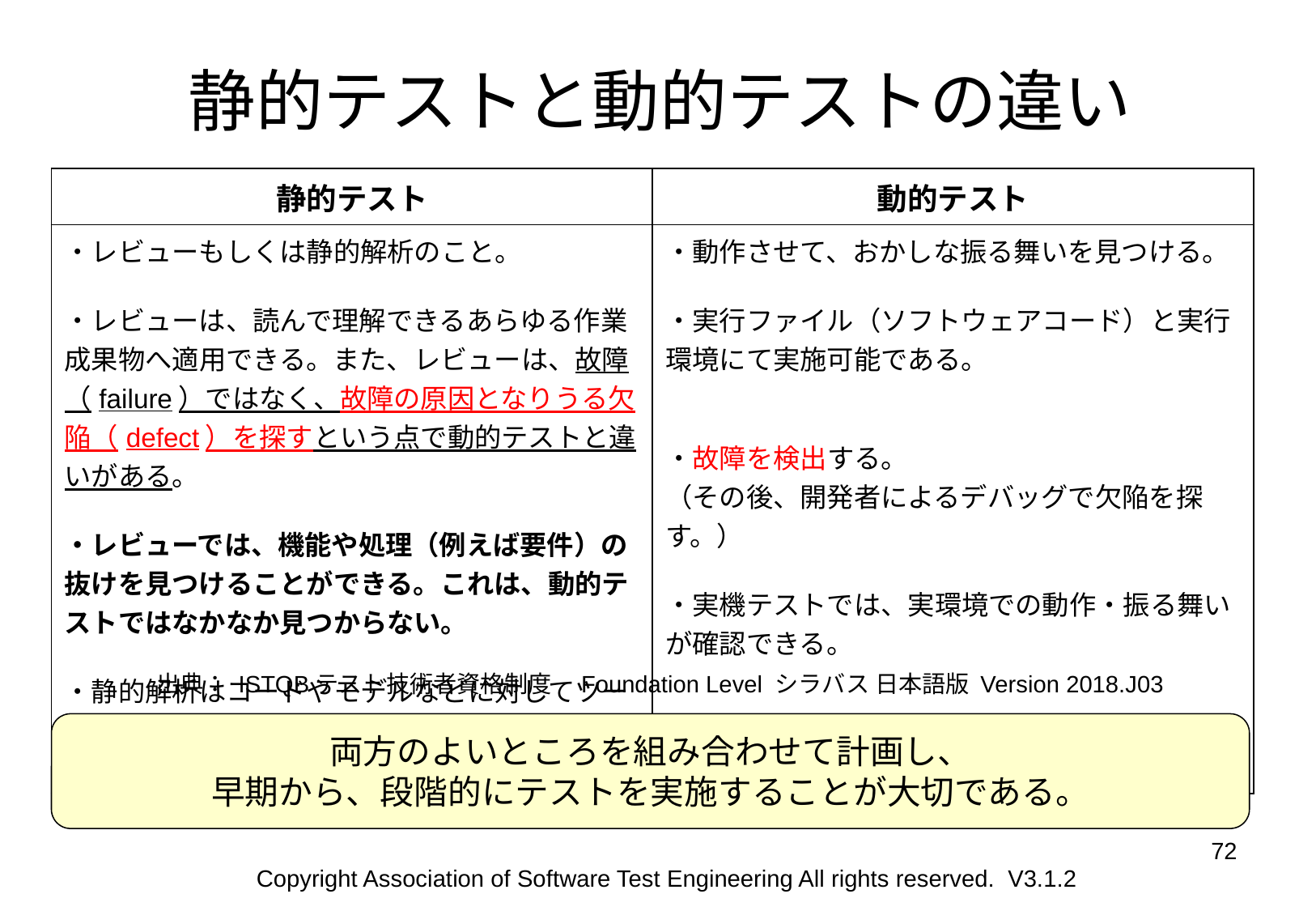

静的テストと動的テストの違い
| 静的テスト | 動的テスト |
| --- | --- |
| ・レビューもしくは静的解析のこと。 ・レビューは、読んで理解できるあらゆる作業成果物へ適用できる。また、レビューは、故障（failure）ではなく、故障の原因となりうる欠陥（defect）を探すという点で動的テストと違いがある。 ・レビューでは、機能や処理（例えば要件）の抜けを見つけることができる。これは、動的テストではなかなか見つからない。 ・静的解析はコードやモデルなどに対してツールをもちいて欠陥の検出や標準からの逸脱を検出する。 | ・動作させて、おかしな振る舞いを見つける。 ・実行ファイル（ソフトウェアコード）と実行環境にて実施可能である。 ・故障を検出する。 （その後、開発者によるデバッグで欠陥を探す。） ・実機テストでは、実環境での動作・振る舞いが確認できる。 |
出典： ISTQBテスト技術者資格制度　Foundation Level シラバス 日本語版 Version 2018.J03
両方のよいところを組み合わせて計画し、
早期から、段階的にテストを実施することが大切である。
72
72
Copyright Association of Software Test Engineering All rights reserved.  V3.1.2